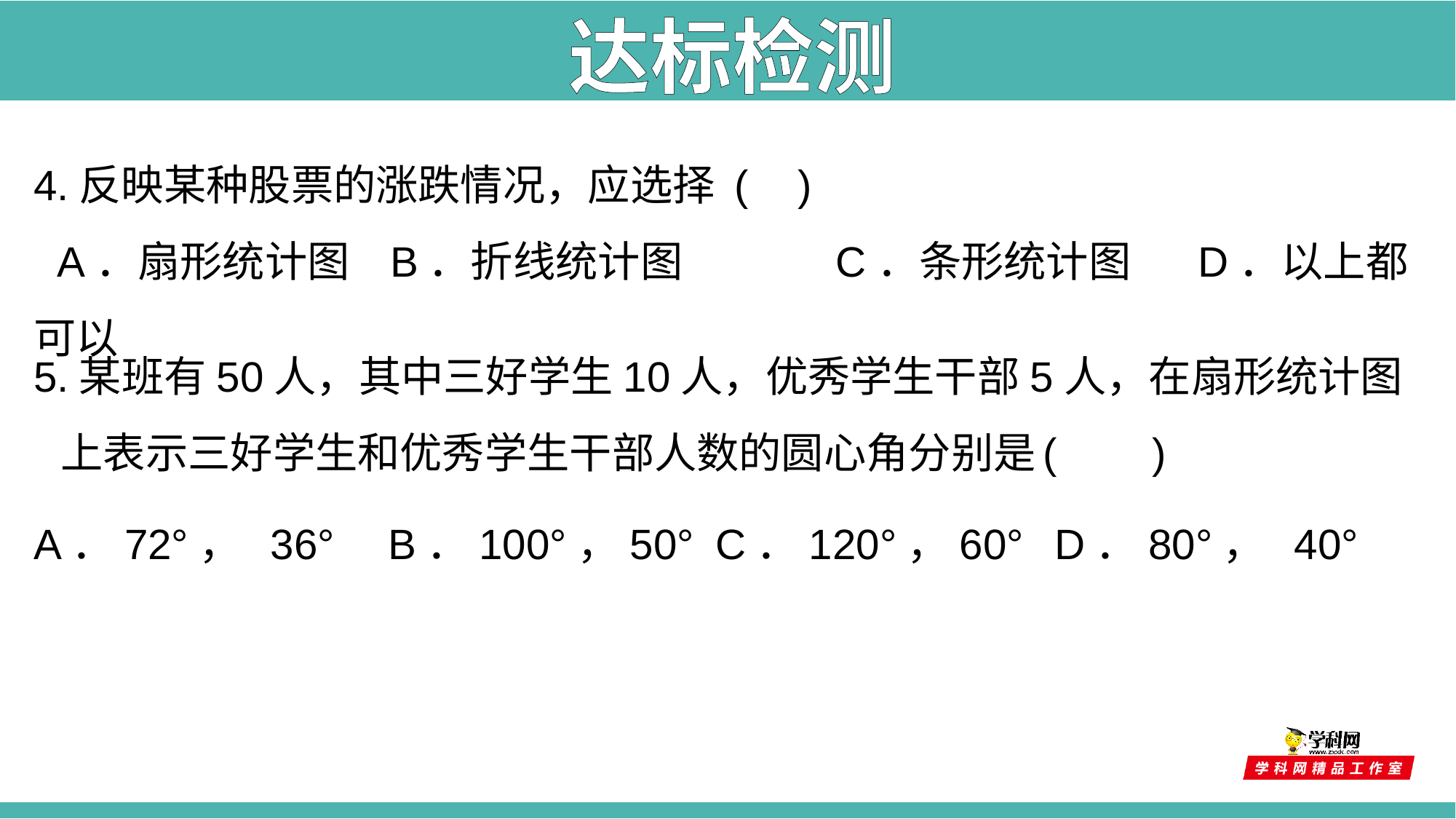

达标检测
4.反映某种股票的涨跌情况，应选择 (	)
  A．扇形统计图 	  B．折线统计图 	   C．条形统计图      D．以上都可以
5.某班有50人，其中三好学生10人，优秀学生干部5人，在扇形统计图上表示三好学生和优秀学生干部人数的圆心角分别是	(	)
A．72°，  36° 	B．100°，50°	C．120°，60°	 D．80°，  40°